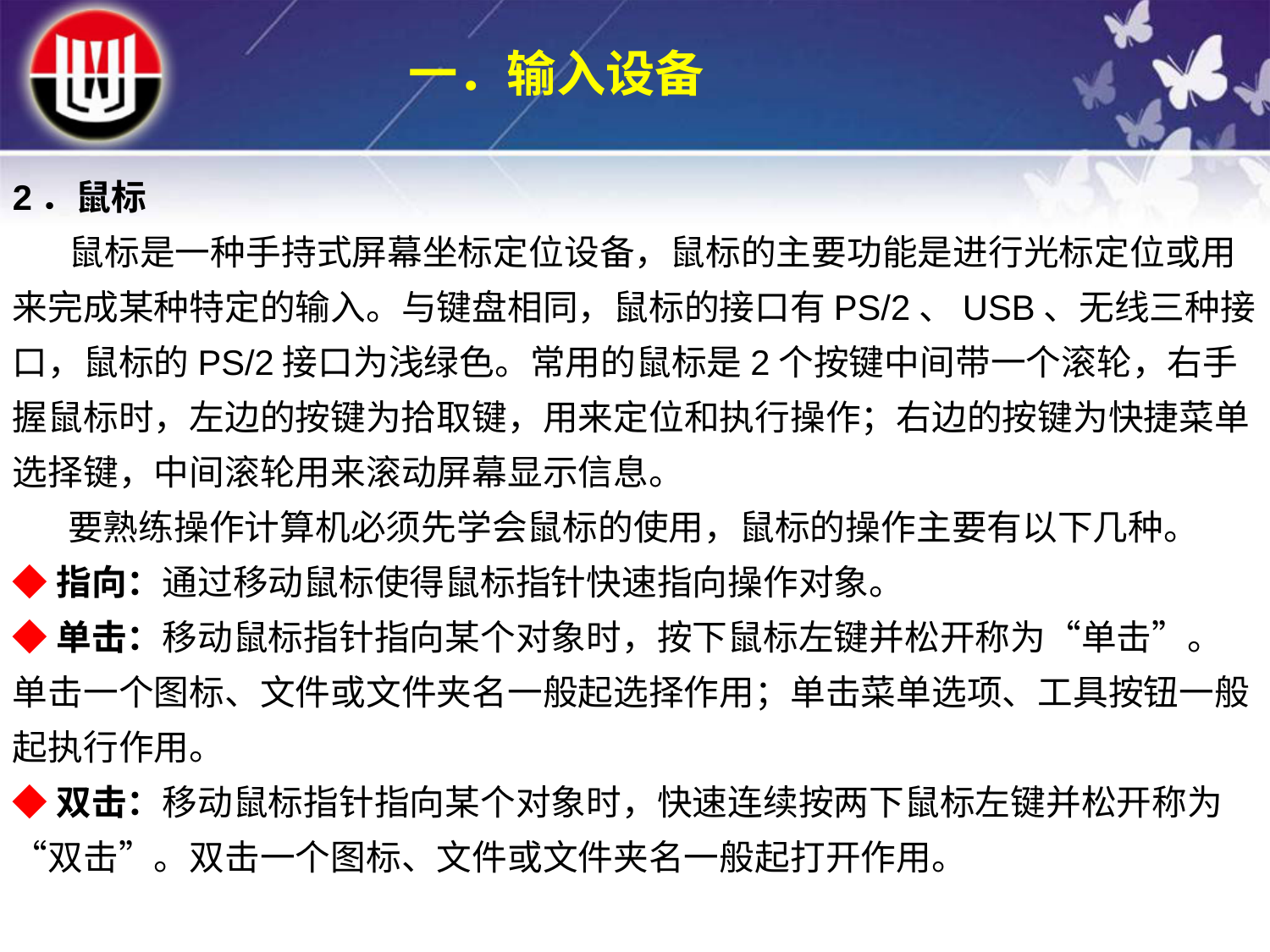

一．输入设备
2．鼠标
      鼠标是一种手持式屏幕坐标定位设备，鼠标的主要功能是进行光标定位或用来完成某种特定的输入。与键盘相同，鼠标的接口有PS/2、USB、无线三种接口，鼠标的PS/2接口为浅绿色。常用的鼠标是2个按键中间带一个滚轮，右手握鼠标时，左边的按键为拾取键，用来定位和执行操作；右边的按键为快捷菜单选择键，中间滚轮用来滚动屏幕显示信息。
      要熟练操作计算机必须先学会鼠标的使用，鼠标的操作主要有以下几种。
◆指向：通过移动鼠标使得鼠标指针快速指向操作对象。
◆单击：移动鼠标指针指向某个对象时，按下鼠标左键并松开称为“单击”。单击一个图标、文件或文件夹名一般起选择作用；单击菜单选项、工具按钮一般起执行作用。
◆双击：移动鼠标指针指向某个对象时，快速连续按两下鼠标左键并松开称为“双击”。双击一个图标、文件或文件夹名一般起打开作用。